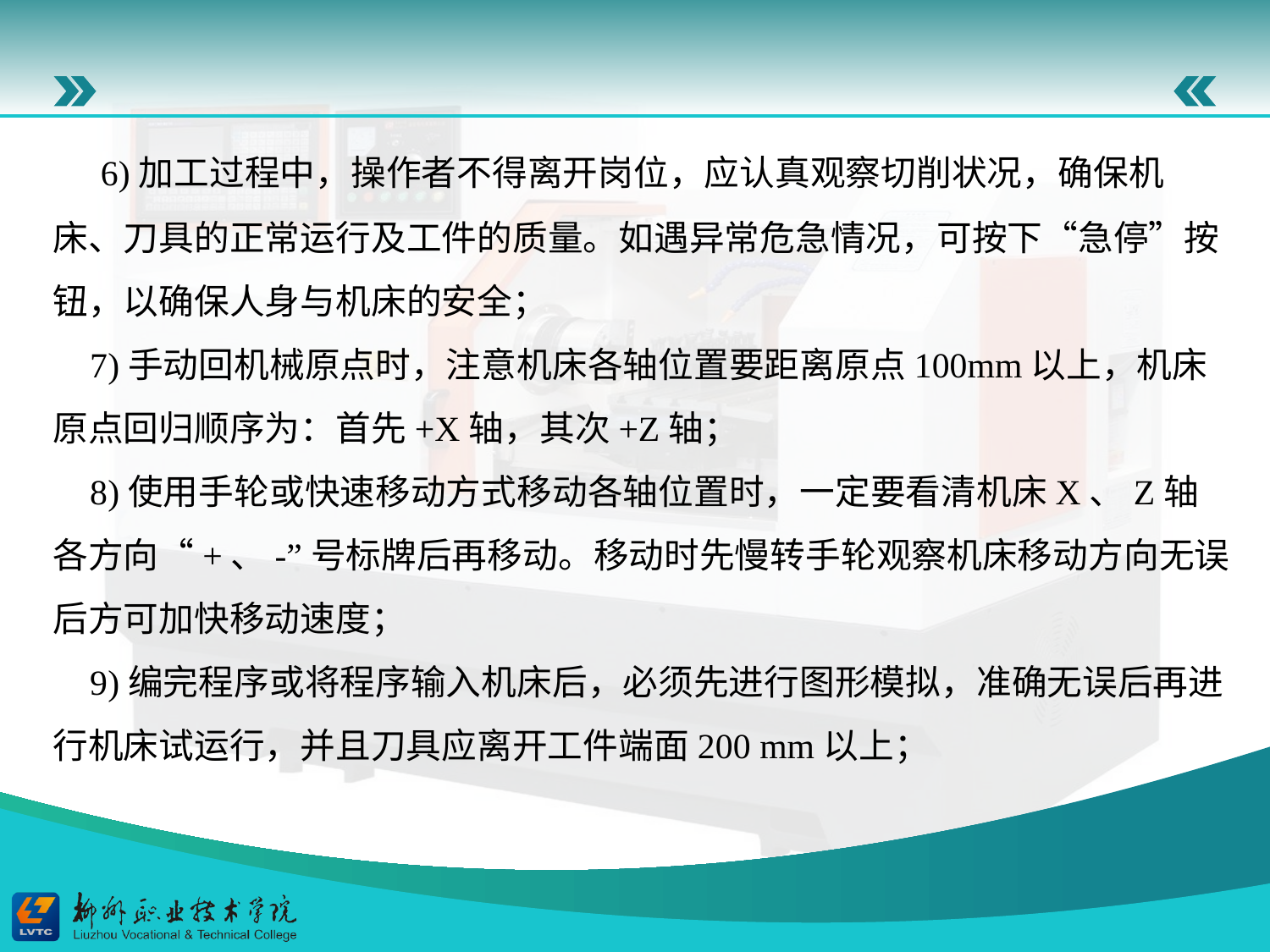

6)加工过程中，操作者不得离开岗位，应认真观察切削状况，确保机床、刀具的正常运行及工件的质量。如遇异常危急情况，可按下“急停”按钮，以确保人身与机床的安全；
7)手动回机械原点时，注意机床各轴位置要距离原点100mm以上，机床原点回归顺序为：首先+X轴，其次+Z轴；
8)使用手轮或快速移动方式移动各轴位置时，一定要看清机床X、Z轴各方向“+、-”号标牌后再移动。移动时先慢转手轮观察机床移动方向无误后方可加快移动速度；
9)编完程序或将程序输入机床后，必须先进行图形模拟，准确无误后再进行机床试运行，并且刀具应离开工件端面200 mm以上；